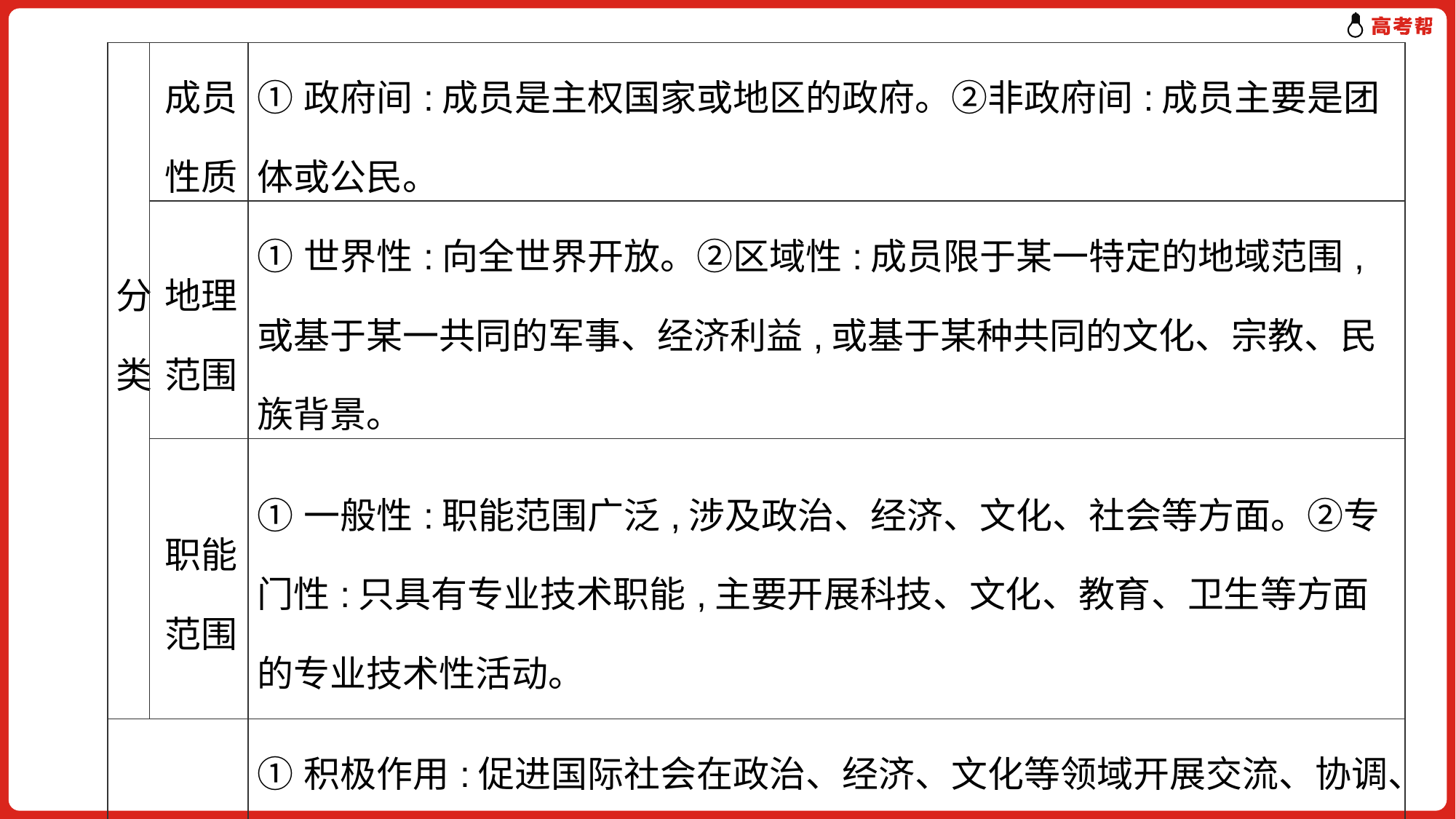

| 分类 | 成员性质 | ①政府间:成员是主权国家或地区的政府。②非政府间:成员主要是团体或公民。 |
| --- | --- | --- |
|  | 地理范围 | ①世界性:向全世界开放。②区域性:成员限于某一特定的地域范围,或基于某一共同的军事、经济利益,或基于某种共同的文化、宗教、民族背景。 |
|  | 职能范围 | ①一般性:职能范围广泛,涉及政治、经济、文化、社会等方面。②专门性:只具有专业技术职能,主要开展科技、文化、教育、卫生等方面的专业技术性活动。 |
| 作用 |  | ①积极作用:促进国际社会在政治、经济、文化等领域开展交流、协调、合作,调停和解决国际政治冲突和经济纠纷,促进世界和平与发展。 |
|  |  | ②消极作用:国际组织参与国际事务受诸多因素制约,有其局限性。有些大国倚仗实力,力图控制国际组织,使之成为其推行强权和霸权的工具。 |